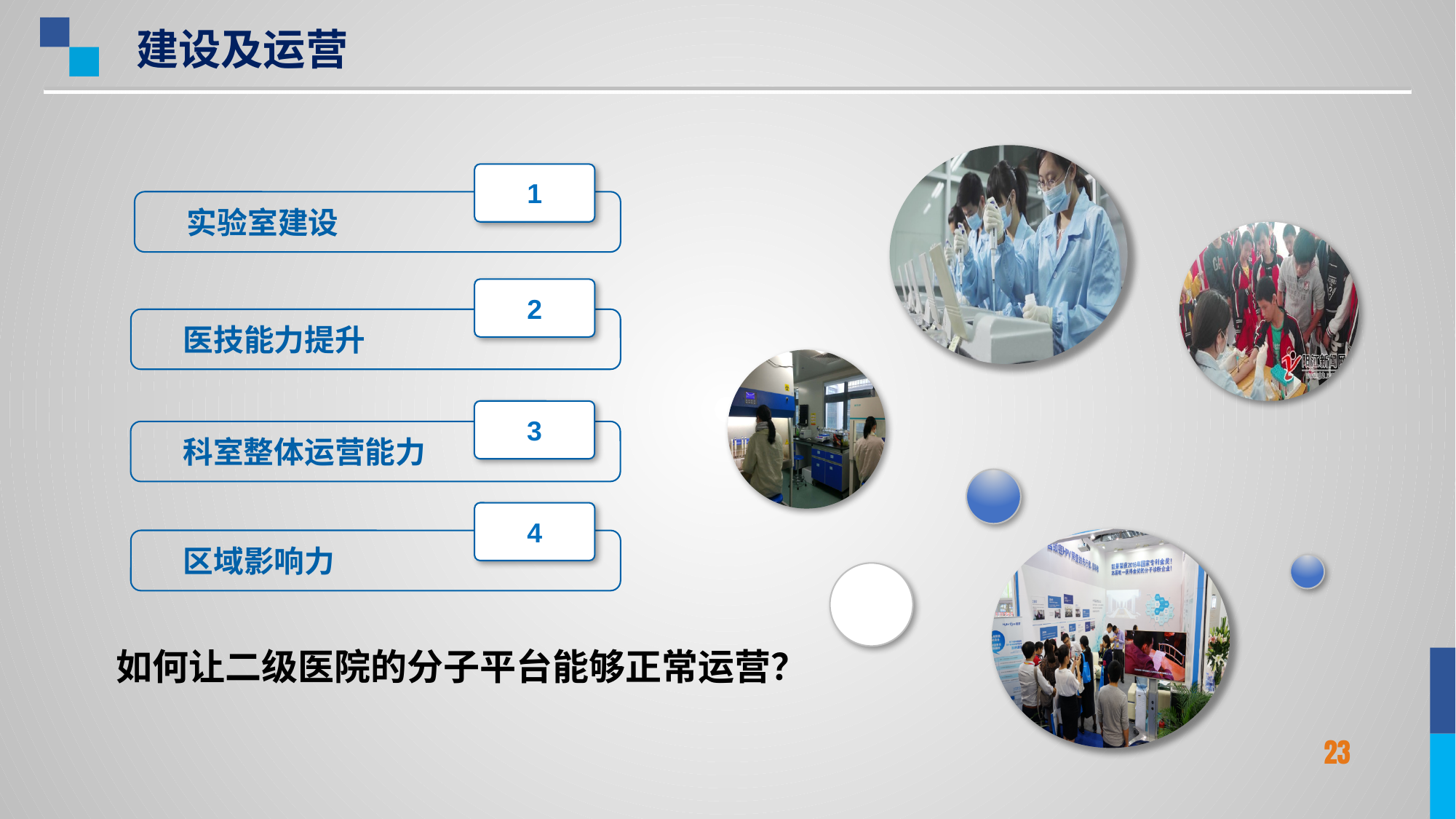

建设及运营

1
实验室建设

2
医技能力提升

3
科室整体运营能力

4
区域影响力

如何让二级医院的分子平台能够正常运营？